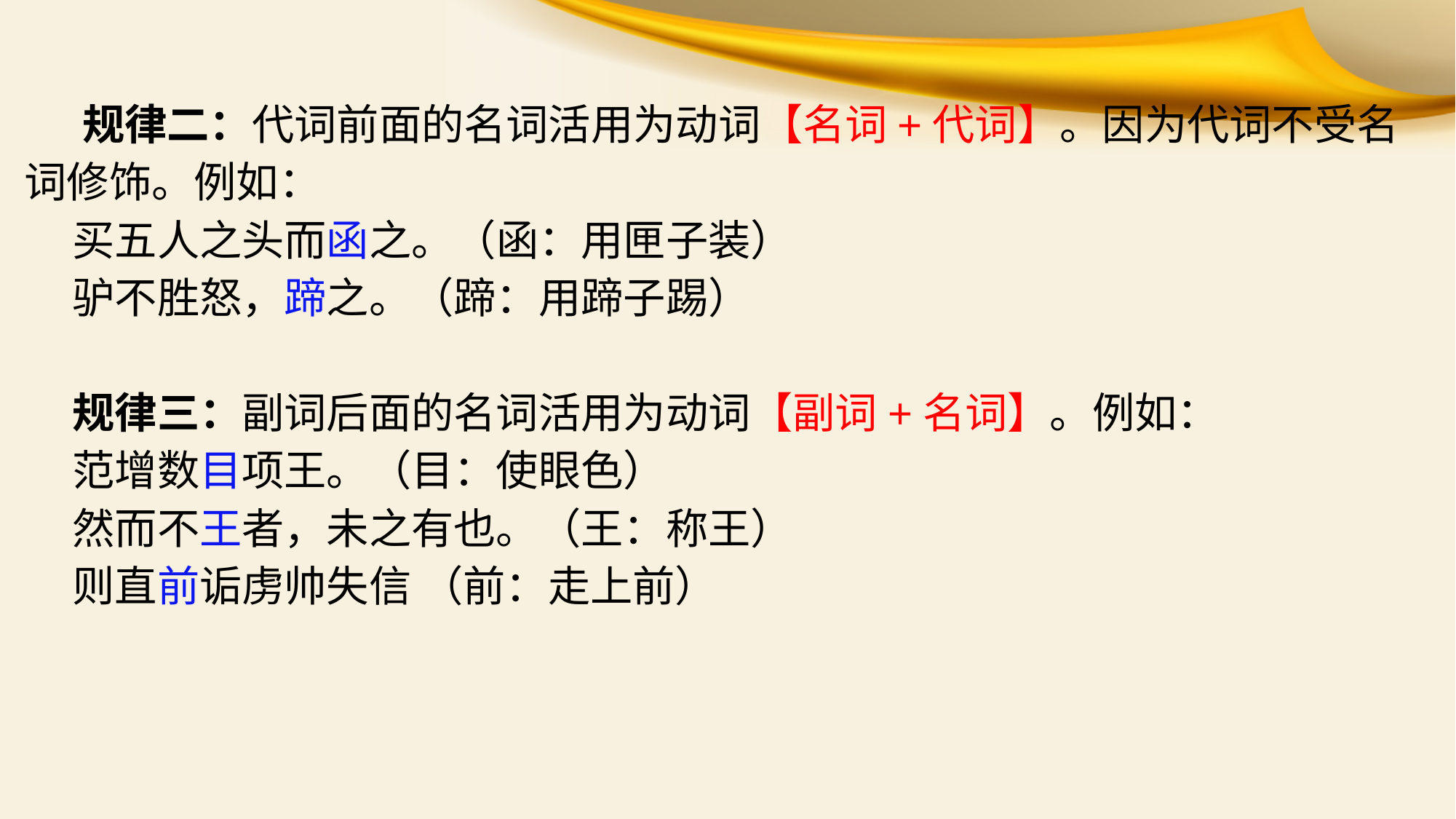

规律二：代词前面的名词活用为动词【名词+代词】。因为代词不受名词修饰。例如：
    买五人之头而函之。（函：用匣子装）
    驴不胜怒，蹄之。（蹄：用蹄子踢）

    规律三：副词后面的名词活用为动词【副词+名词】。例如：
    范增数目项王。（目：使眼色）
    然而不王者，未之有也。（王：称王）
    则直前诟虏帅失信 （前：走上前）